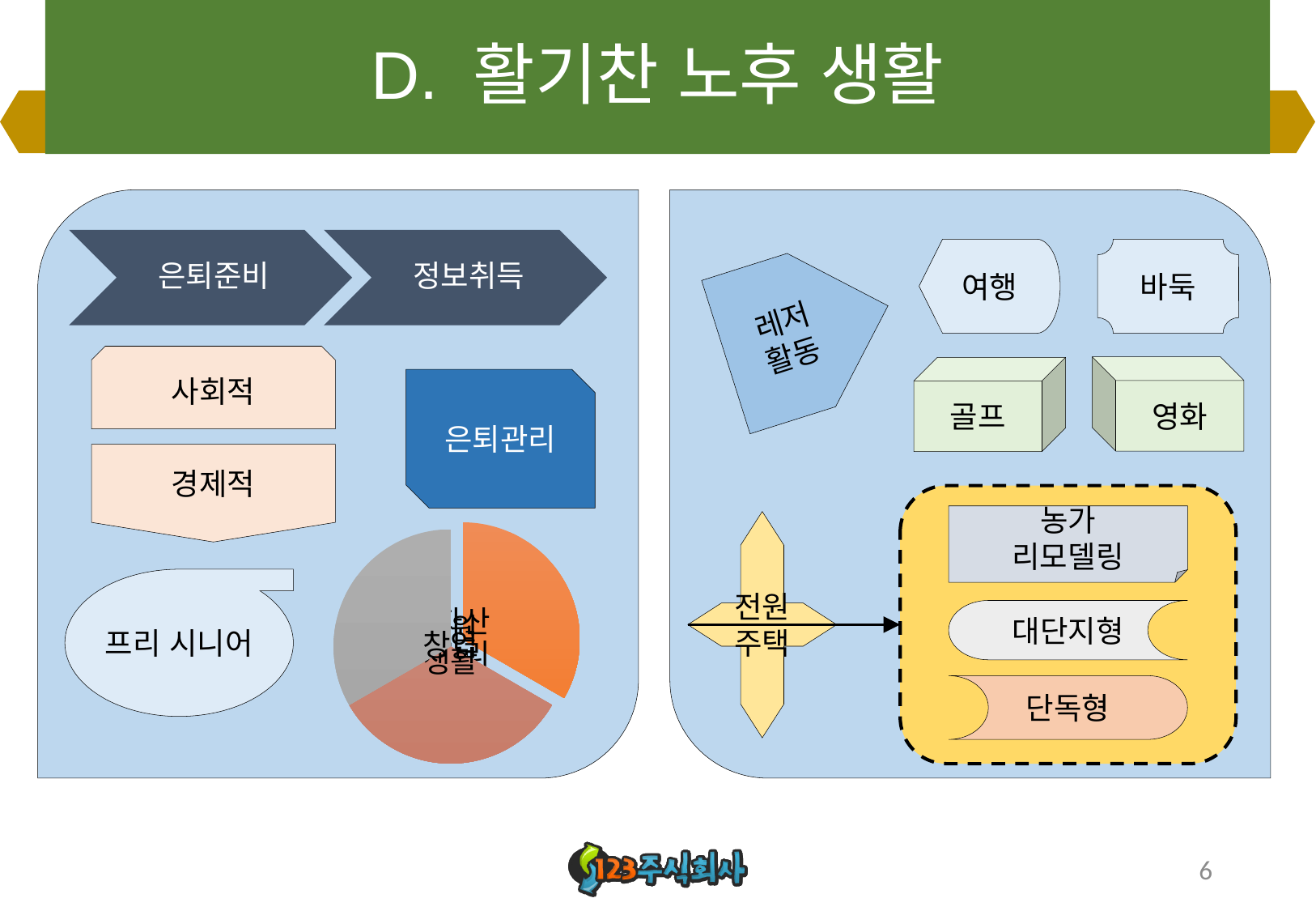

# D. 활기찬 노후 생활

은퇴준비
정보취득
여행
바둑
레저
활동
사회적
영화
골프
은퇴관리
경제적

자산
관리
전원
생활
창업
농가
리모델링
전원주택

대단지형
프리 시니어
단독형
6